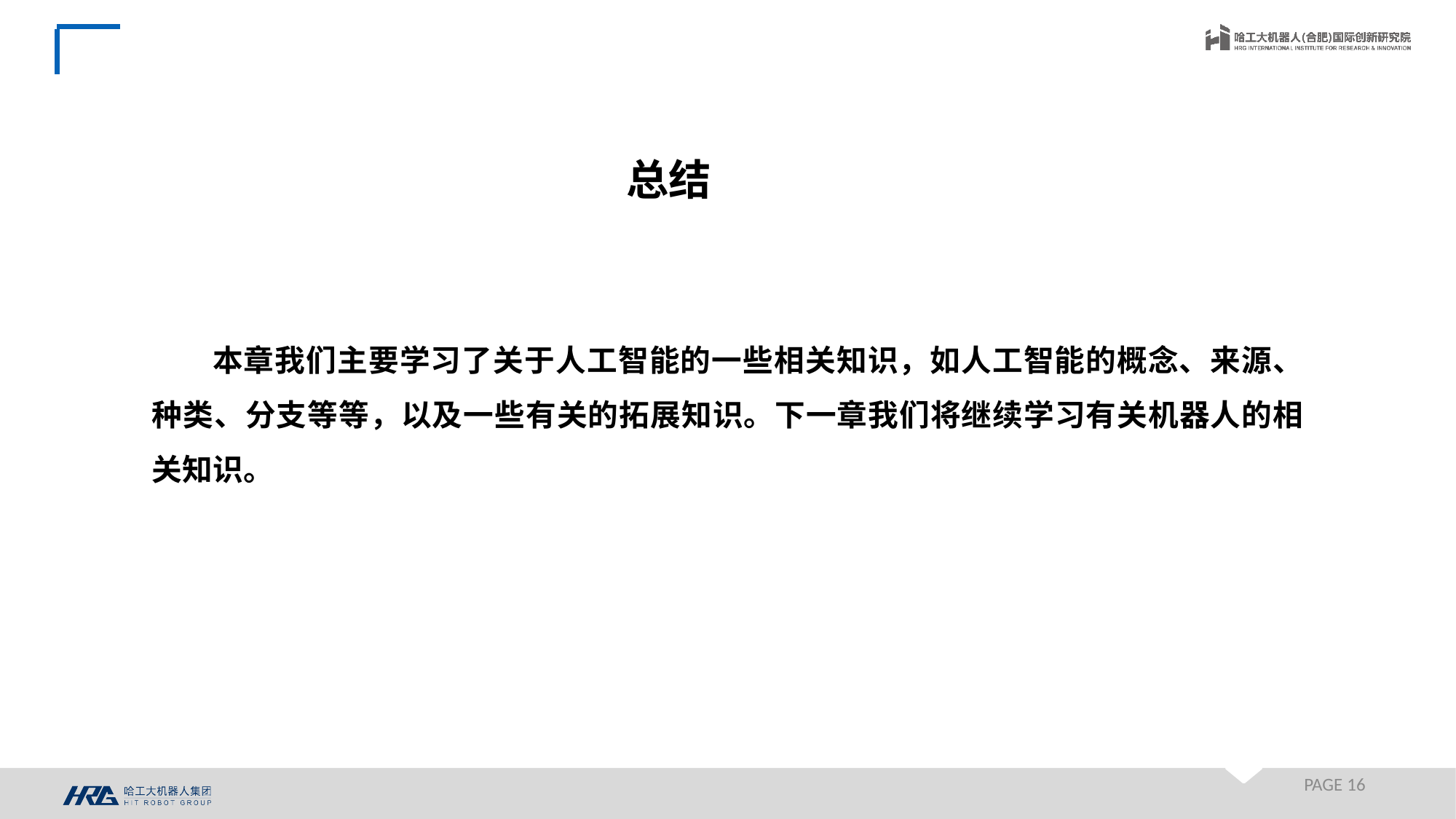

总结
本章我们主要学习了关于人工智能的一些相关知识，如人工智能的概念、来源、种类、分支等等，以及一些有关的拓展知识。下一章我们将继续学习有关机器人的相关知识。